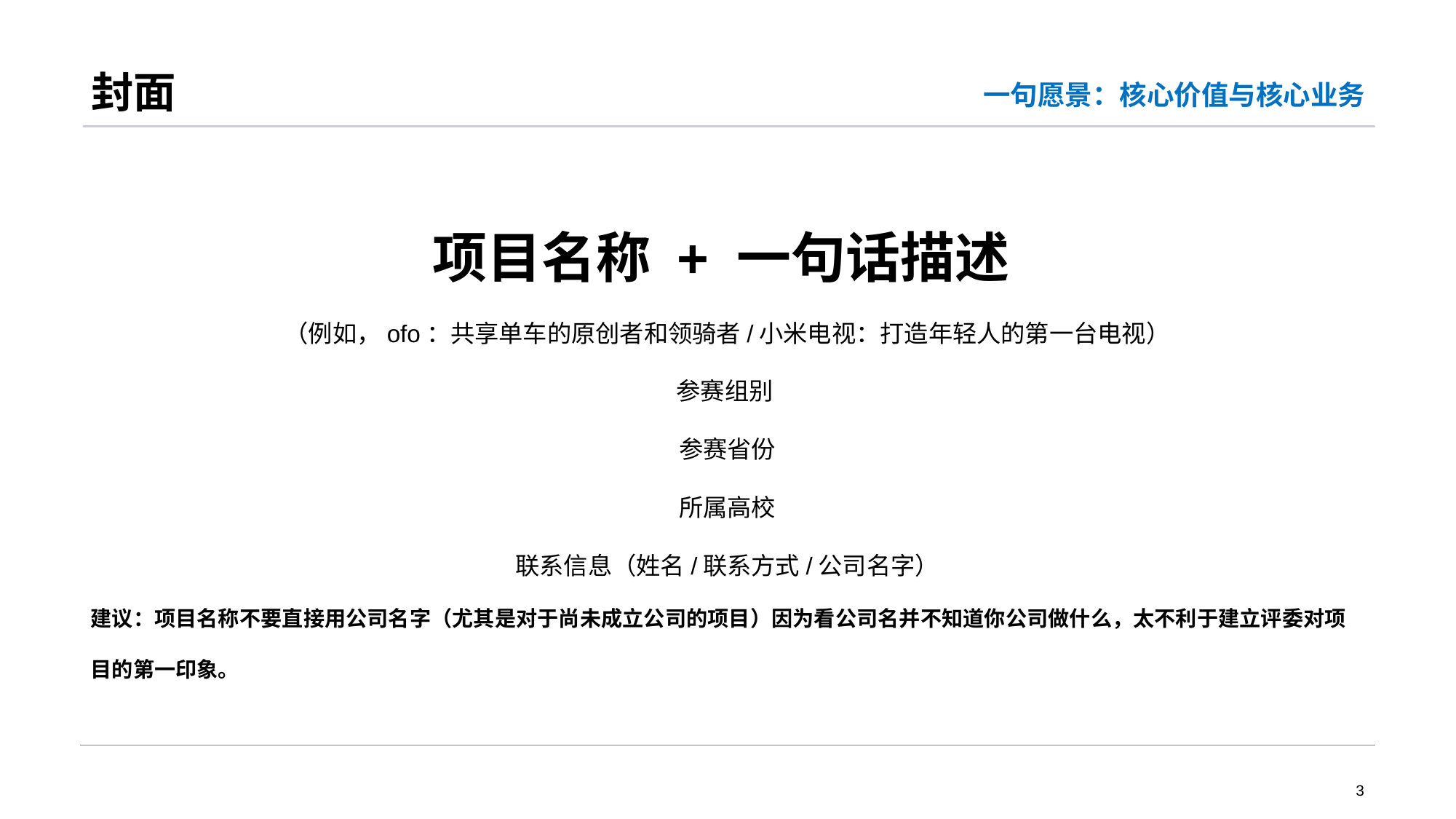

# 封面
一句愿景：核心价值与核心业务

项目名称 + 一句话描述
（例如，ofo：共享单车的原创者和领骑者/小米电视：打造年轻人的第一台电视）
参赛组别
参赛省份
所属高校
联系信息（姓名/联系方式/公司名字）
建议：项目名称不要直接用公司名字（尤其是对于尚未成立公司的项目）因为看公司名并不知道你公司做什么，太不利于建立评委对项目的第一印象。
3